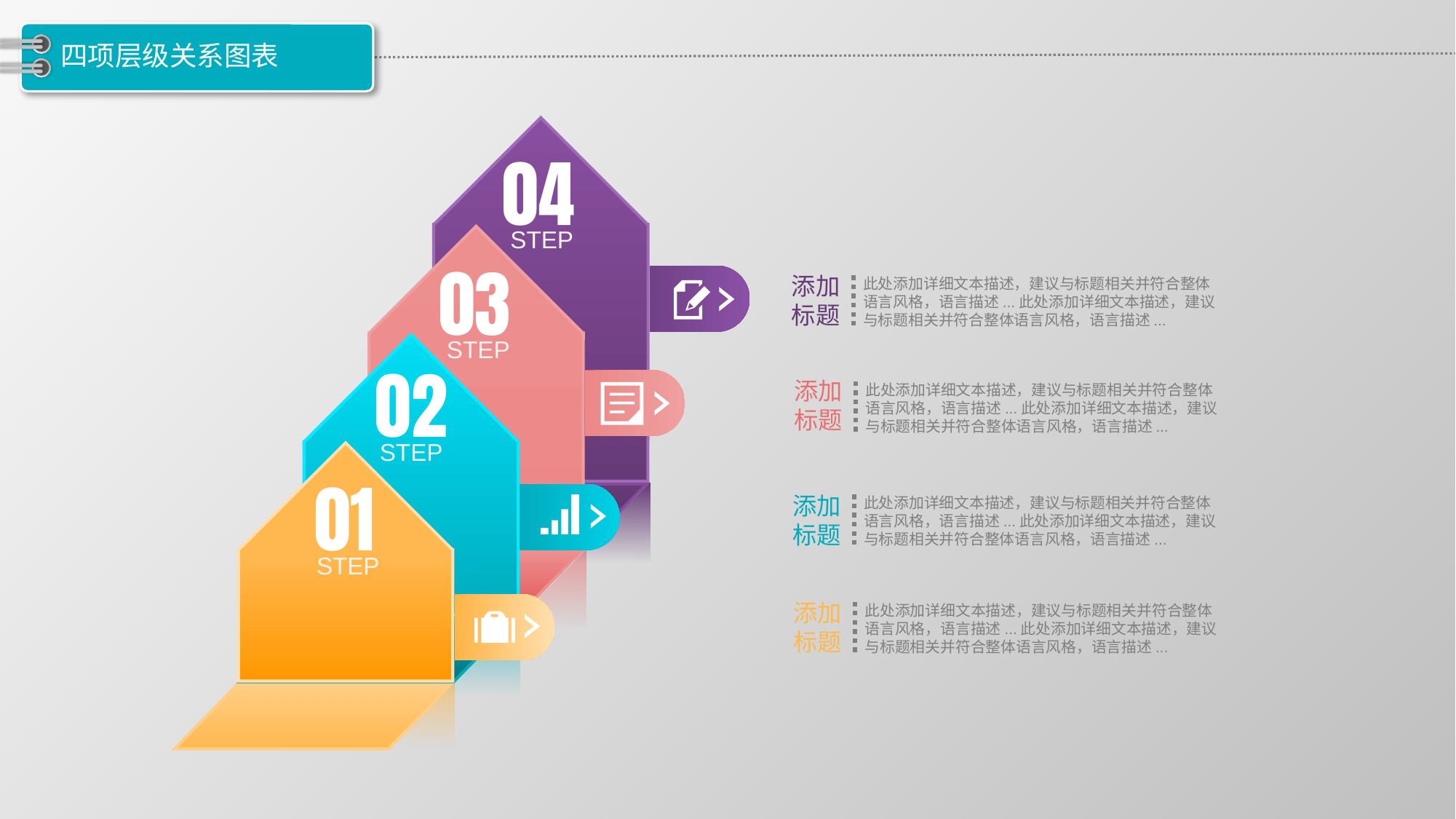

# 四项层级关系图表

04
STEP

03
STEP

添加标题
此处添加详细文本描述，建议与标题相关并符合整体语言风格，语言描述...此处添加详细文本描述，建议与标题相关并符合整体语言风格，语言描述...

02

添加标题
此处添加详细文本描述，建议与标题相关并符合整体语言风格，语言描述...此处添加详细文本描述，建议与标题相关并符合整体语言风格，语言描述...

STEP

01
STEP

添加标题
此处添加详细文本描述，建议与标题相关并符合整体语言风格，语言描述...此处添加详细文本描述，建议与标题相关并符合整体语言风格，语言描述...

添加标题

此处添加详细文本描述，建议与标题相关并符合整体语言风格，语言描述...此处添加详细文本描述，建议与标题相关并符合整体语言风格，语言描述...